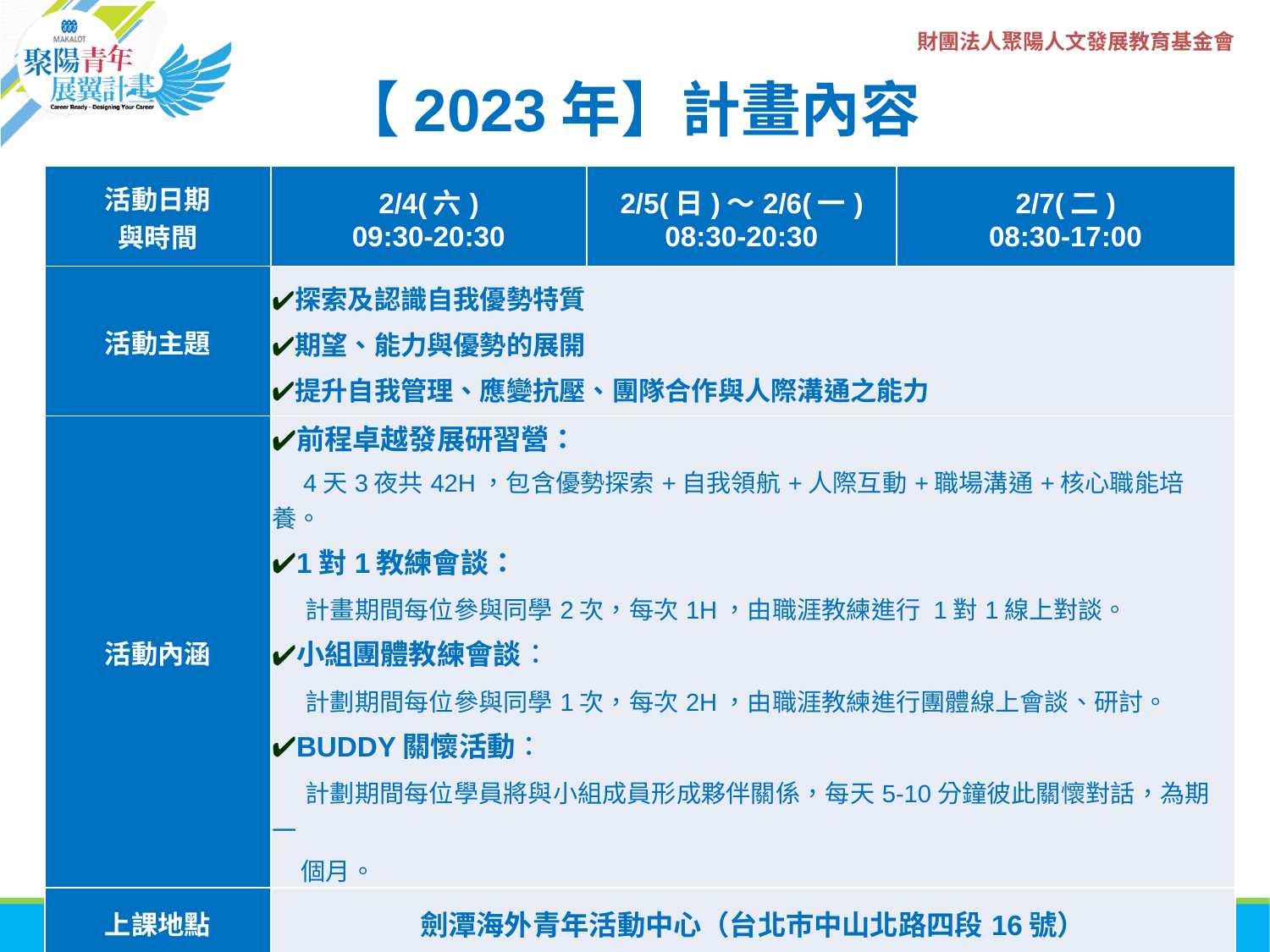

# 【2023年】計畫內容
| 活動日期 與時間 | 2/4(六) 09:30-20:30 | 2/5(日)～2/6(一) 08:30-20:30 | 2/7(二) 08:30-17:00 |
| --- | --- | --- | --- |
| 活動主題 | 探索及認識自我優勢特質 期望、能力與優勢的展開 提升自我管理、應變抗壓、團隊合作與人際溝通之能力 |  |  |
| 活動內涵 | 前程卓越發展研習營： 4天3夜共42H，包含優勢探索+自我領航+人際互動+職場溝通+核心職能培養。 1對1教練會談： 計畫期間每位參與同學2次，每次1H，由職涯教練進行 1對1線上對談。 小組團體教練會談： 計劃期間每位參與同學1次，每次2H，由職涯教練進行團體線上會談、研討。 BUDDY關懷活動： 計劃期間每位學員將與小組成員形成夥伴關係，每天5-10分鐘彼此關懷對話，為期一 個月。 |  |  |
| 上課地點 | 劍潭海外青年活動中心（台北巿中山北路四段16號） |  |  |